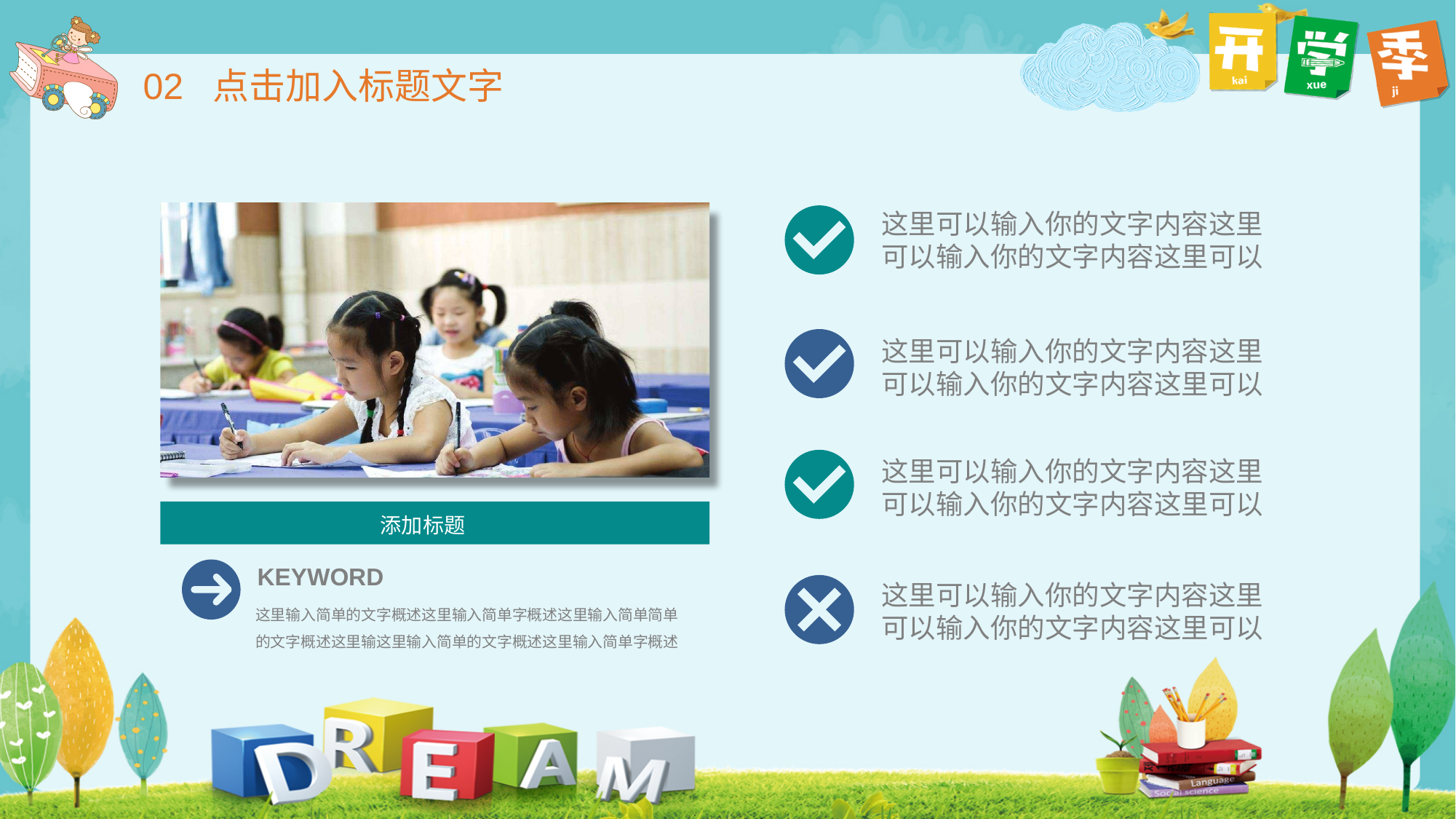

这里可以输入你的文字内容这里可以输入你的文字内容这里可以

添加标题

KEYWORD

这里输入简单的文字概述这里输入简单字概述这里输入简单简单的文字概述这里输这里输入简单的文字概述这里输入简单字概述

这里可以输入你的文字内容这里可以输入你的文字内容这里可以

这里可以输入你的文字内容这里可以输入你的文字内容这里可以

这里可以输入你的文字内容这里可以输入你的文字内容这里可以